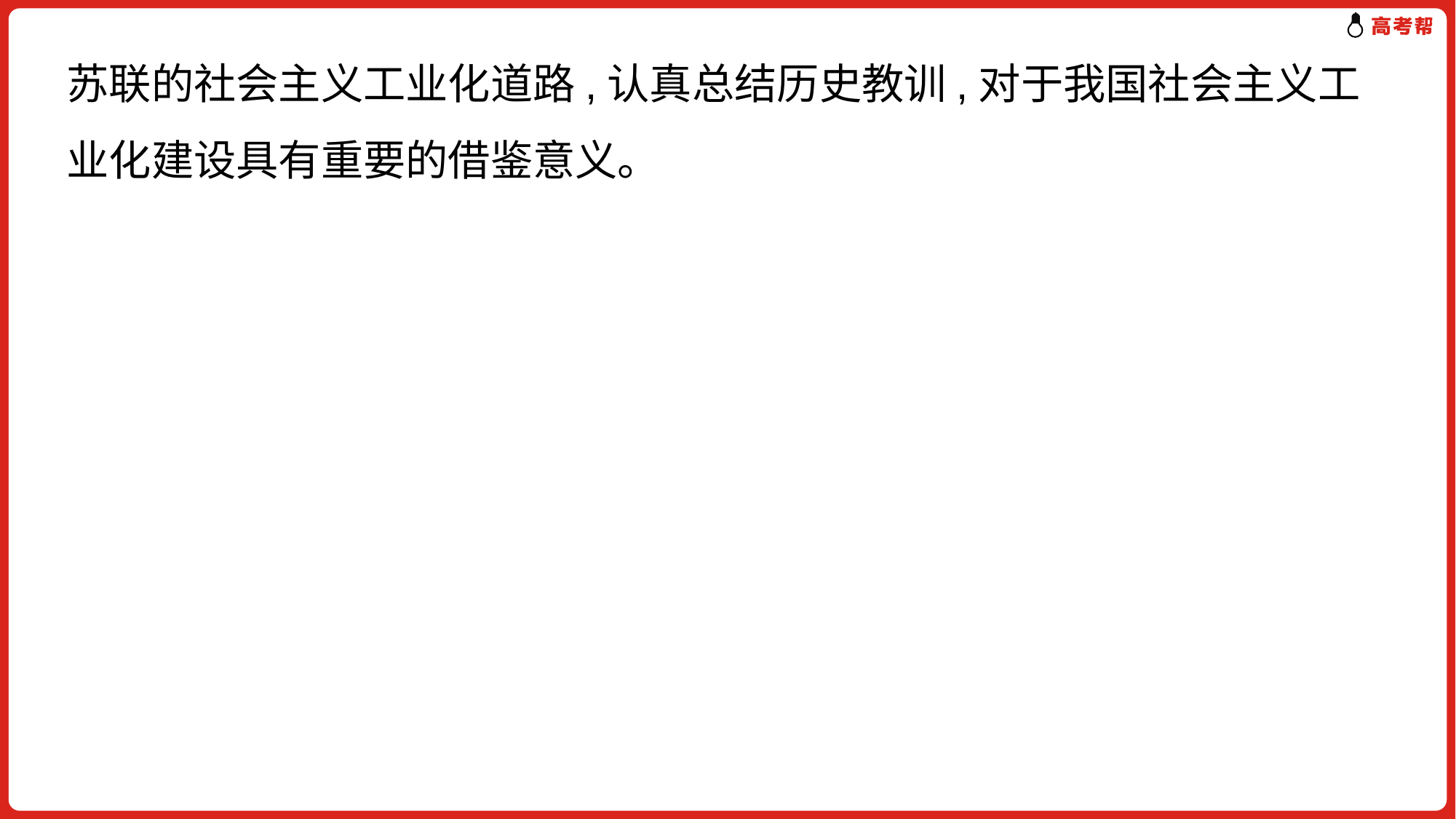

苏联的社会主义工业化道路,认真总结历史教训,对于我国社会主义工业化建设具有重要的借鉴意义。